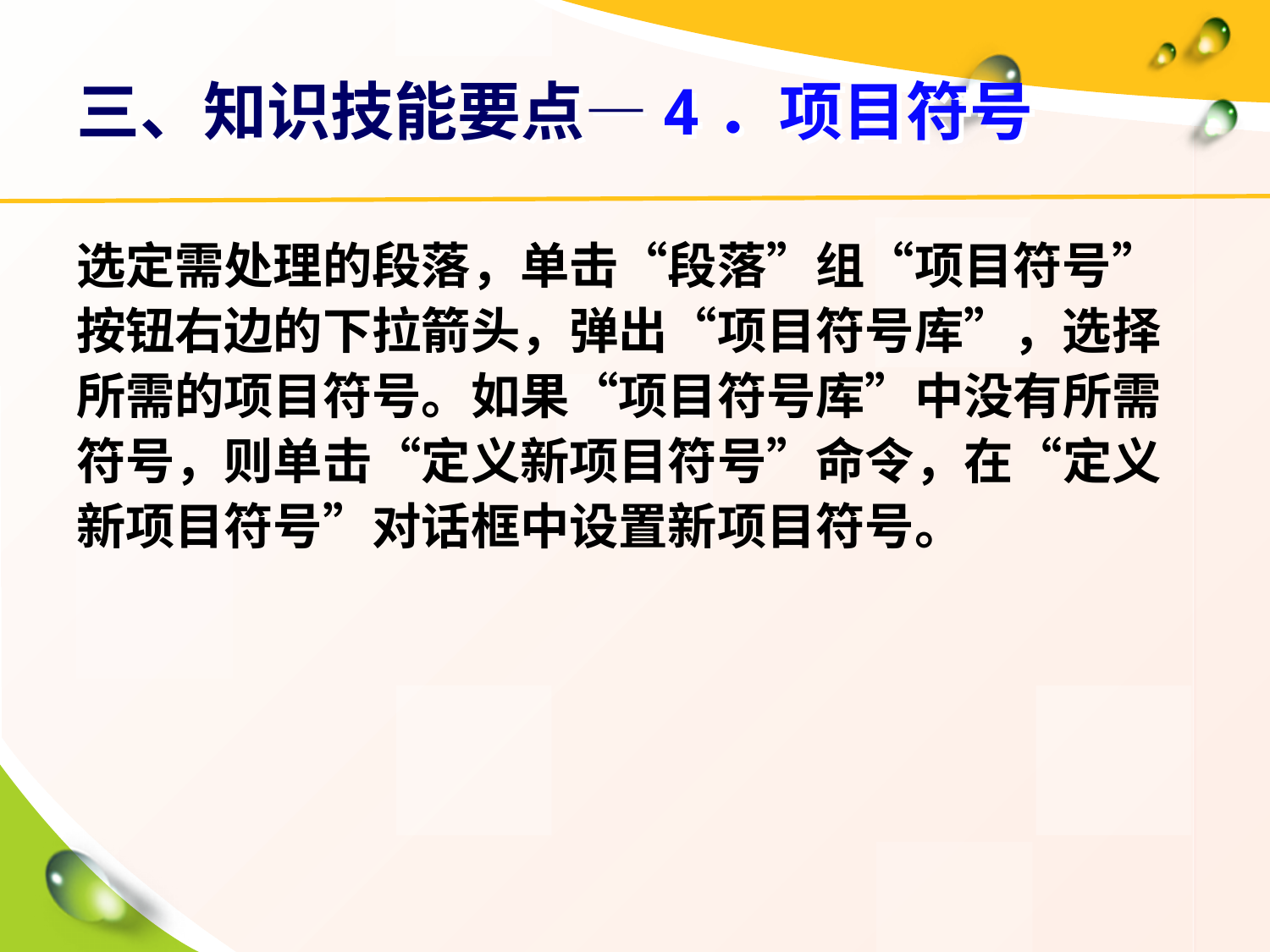

# 三、知识技能要点—4．项目符号
选定需处理的段落，单击“段落”组“项目符号”按钮右边的下拉箭头，弹出“项目符号库”，选择所需的项目符号。如果“项目符号库”中没有所需符号，则单击“定义新项目符号”命令，在“定义新项目符号”对话框中设置新项目符号。